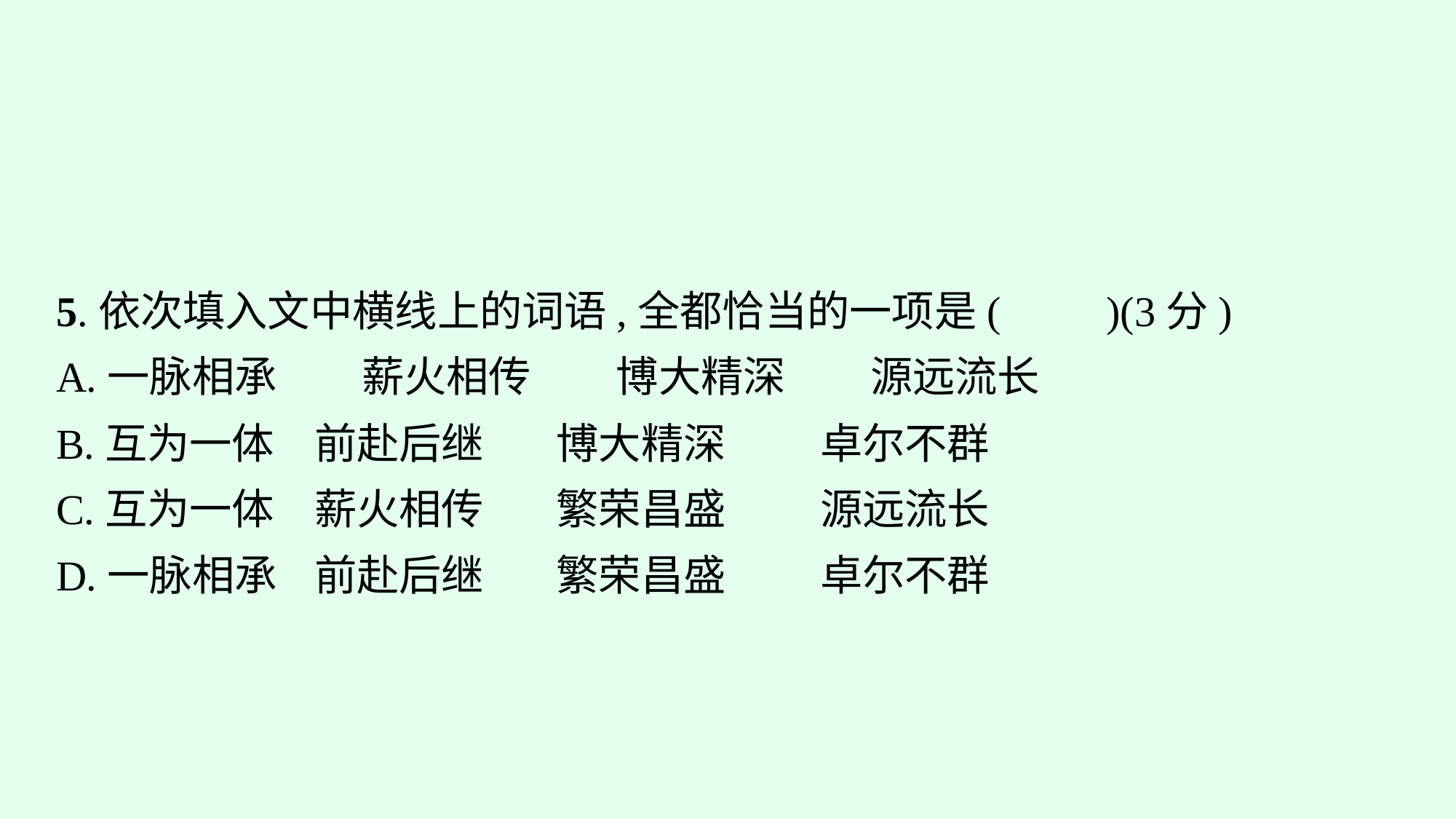

5.依次填入文中横线上的词语,全都恰当的一项是(　　)(3分)
A.一脉相承　　薪火相传　　博大精深　　源远流长
B.互为一体	前赴后继	博大精深	卓尔不群
C.互为一体	薪火相传	繁荣昌盛	源远流长
D.一脉相承	前赴后继	繁荣昌盛	卓尔不群